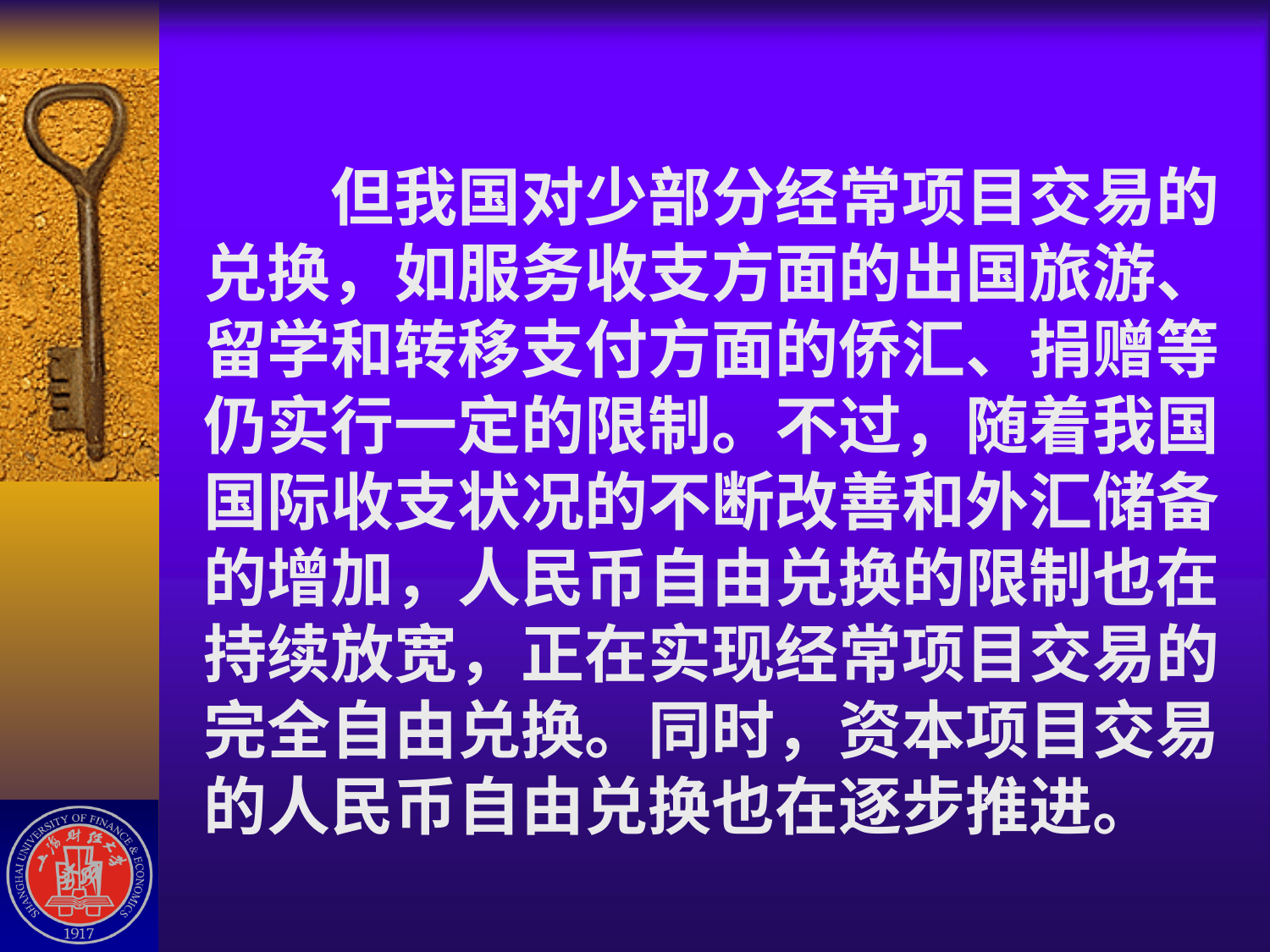

# 但我国对少部分经常项目交易的兑换，如服务收支方面的出国旅游、留学和转移支付方面的侨汇、捐赠等仍实行一定的限制。不过，随着我国国际收支状况的不断改善和外汇储备的增加，人民币自由兑换的限制也在持续放宽，正在实现经常项目交易的完全自由兑换。同时，资本项目交易的人民币自由兑换也在逐步推进。